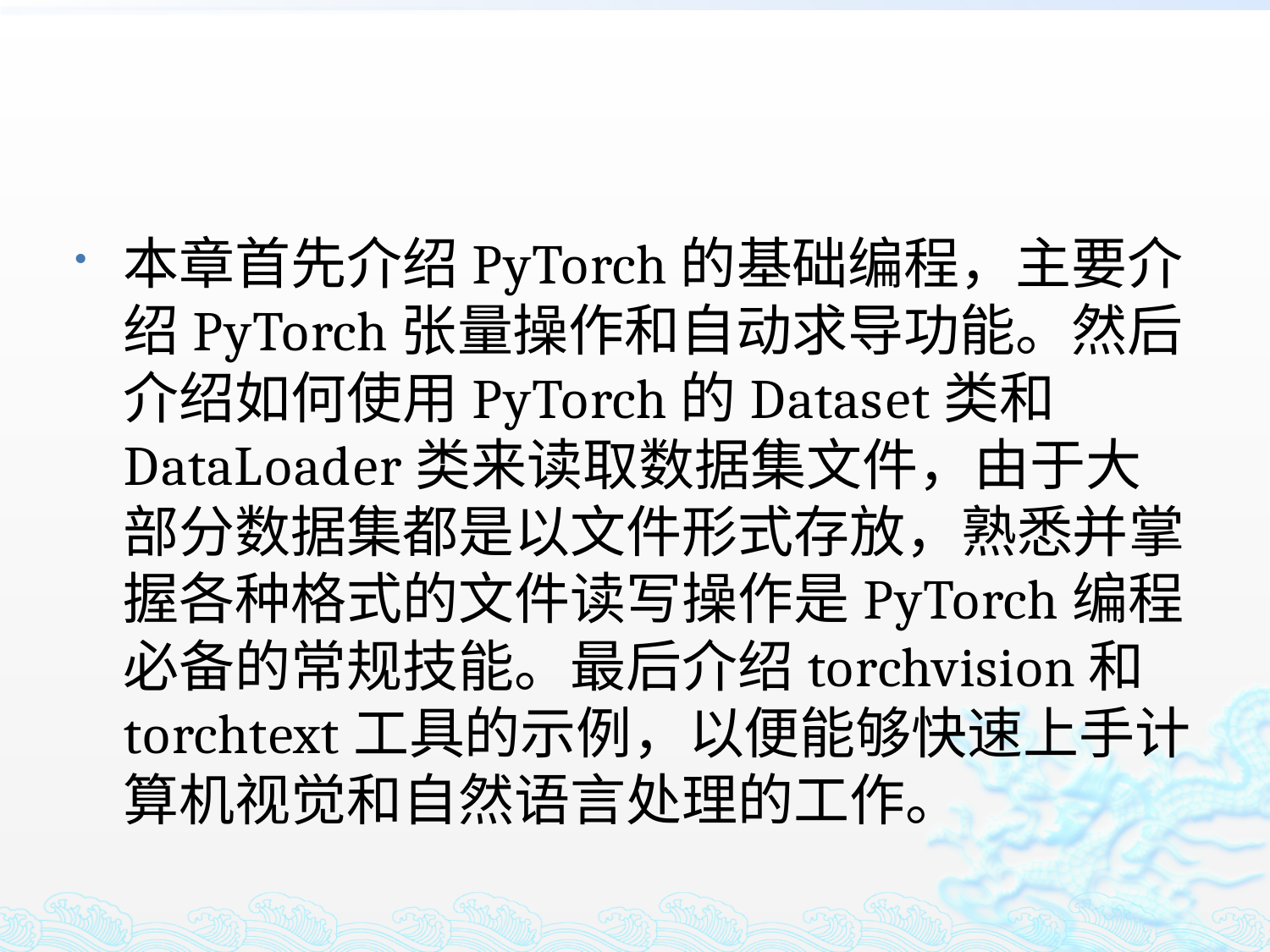

#
本章首先介绍PyTorch的基础编程，主要介绍PyTorch张量操作和自动求导功能。然后介绍如何使用PyTorch的Dataset类和DataLoader类来读取数据集文件，由于大部分数据集都是以文件形式存放，熟悉并掌握各种格式的文件读写操作是PyTorch编程必备的常规技能。最后介绍torchvision和torchtext工具的示例，以便能够快速上手计算机视觉和自然语言处理的工作。